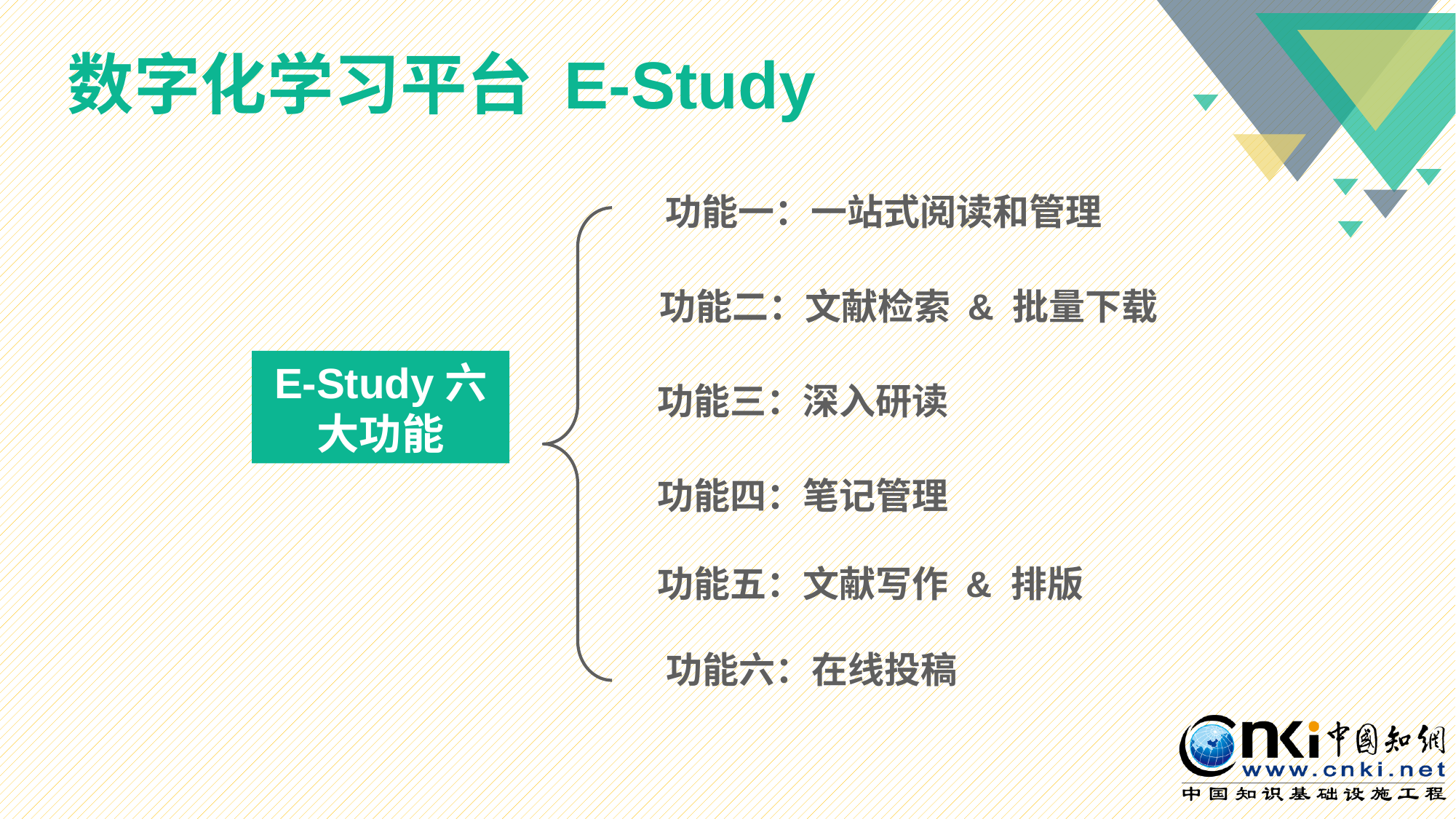

数字化学习平台 E-Study
功能一：一站式阅读和管理

功能二：文献检索 & 批量下载
E-Study六大功能
功能三：深入研读
功能四：笔记管理
功能五：文献写作 & 排版
功能六：在线投稿